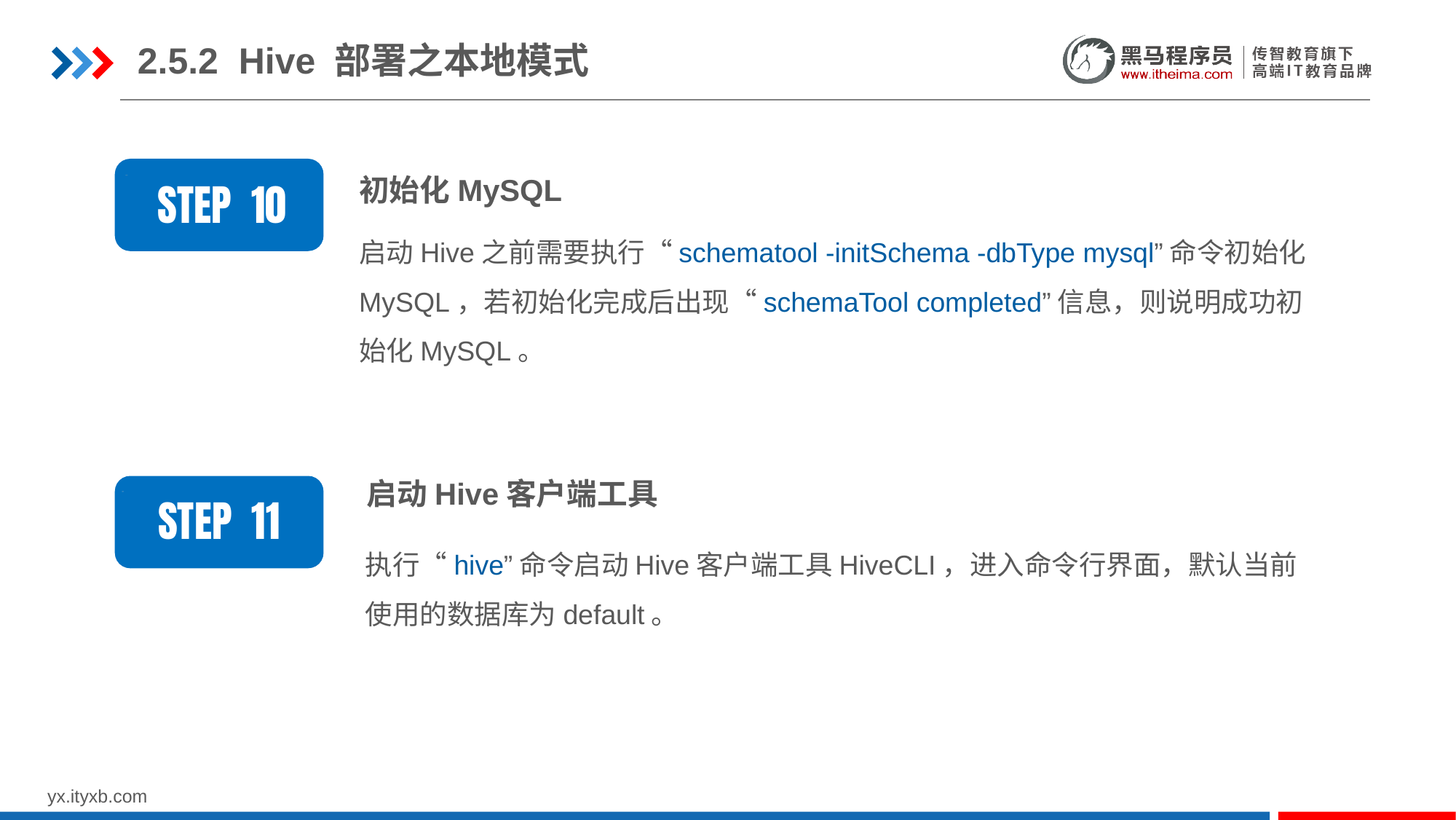

2.5.2  Hive 部署之本地模式

初始化MySQL

STEP  10
启动Hive之前需要执行“schematool -initSchema -dbType mysql”命令初始化MySQL，若初始化完成后出现“schemaTool completed”信息，则说明成功初始化MySQL。
 启动Hive客户端工具

STEP  11
执行“hive”命令启动Hive客户端工具HiveCLI，进入命令行界面，默认当前使用的数据库为default。